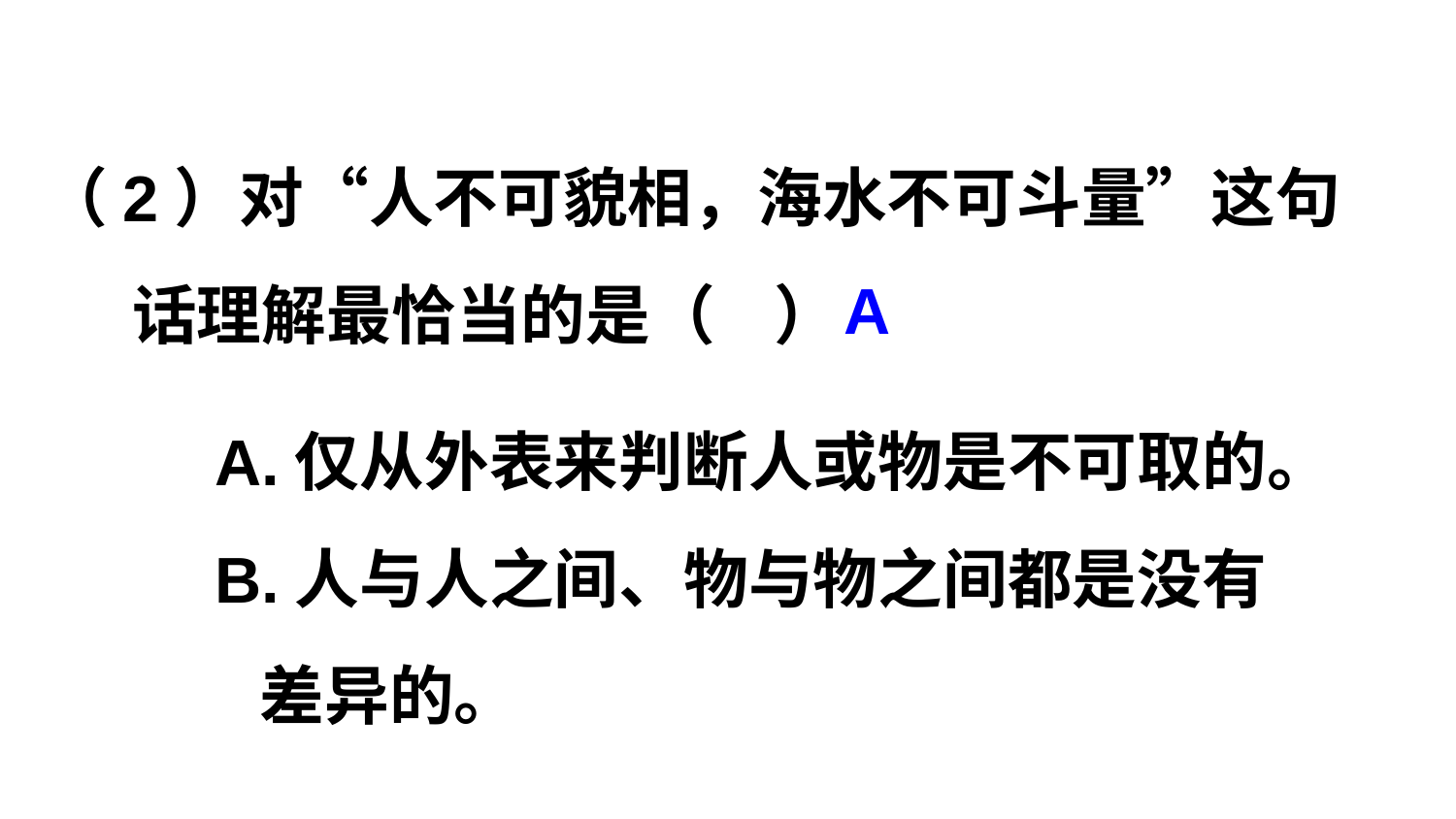

（2）对“人不可貌相，海水不可斗量”这句
     话理解最恰当的是（    ）
A
A.仅从外表来判断人或物是不可取的。
B.人与人之间、物与物之间都是没有
  差异的。